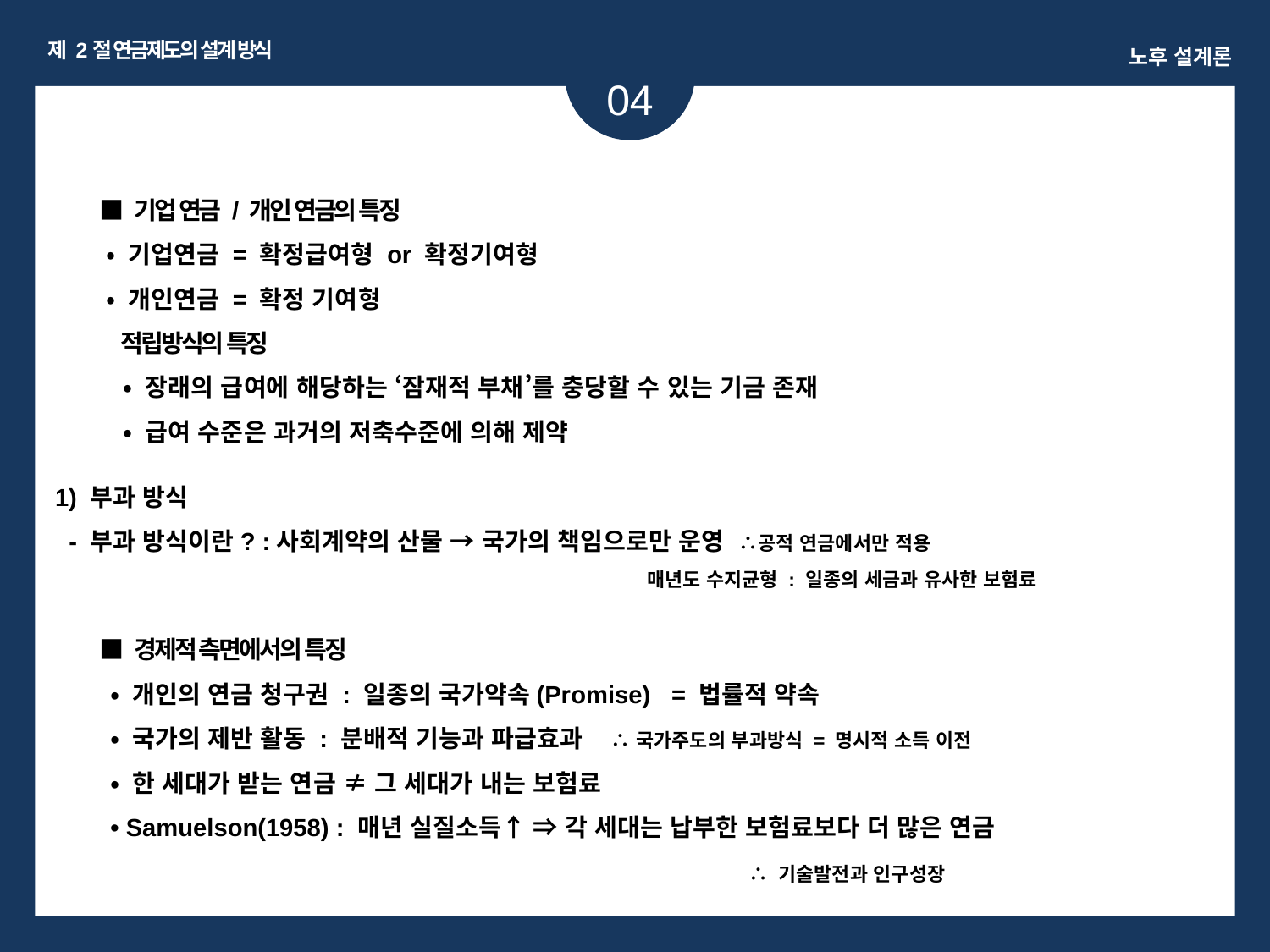

제 2절 연금제도의 설계 방식
노후 설계론
04
ㅏㅏ
■ 기업 연금 / 개인 연금의 특징
 • 기업연금 = 확정급여형 or 확정기여형
 • 개인연금 = 확정 기여형
   적립방식의 특징
     • 장래의 급여에 해당하는 ‘잠재적 부채’를 충당할 수 있는 기금 존재
     • 급여 수준은 과거의 저축수준에 의해 제약
 1) 부과 방식
   - 부과 방식이란? :사회계약의 산물 → 국가의 책임으로만 운영  ∴공적 연금에서만 적용
                                                                                                            매년도 수지균형 : 일종의 세금과 유사한 보험료
■ 경제적 측면에서의 특징
  • 개인의 연금 청구권 : 일종의 국가약속(Promise)   = 법률적 약속
  • 국가의 제반 활동 : 분배적 기능과 파급효과    ∴ 국가주도의 부과방식 = 명시적 소득 이전
  • 한 세대가 받는 연금 ≠ 그 세대가 내는 보험료
  • Samuelson(1958) : 매년 실질소득↑ ⇒ 각 세대는 납부한 보험료보다 더 많은 연금
                                                                                             ∴ 기술발전과 인구성장